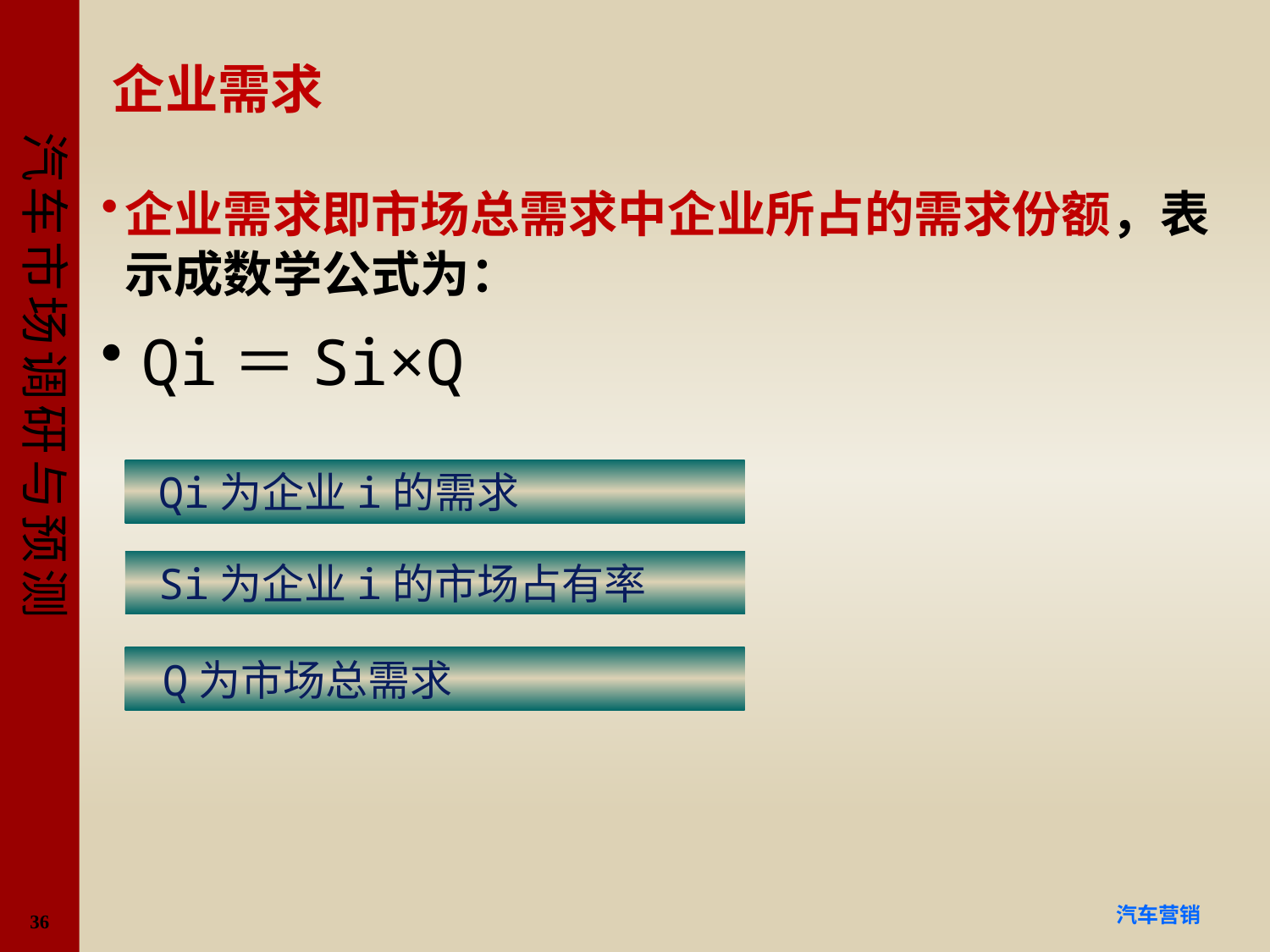

# 企业需求
企业需求即市场总需求中企业所占的需求份额，表示成数学公式为：
 Qi＝Si×Q

 Qi为企业i的需求
 Si为企业i的市场占有率
 Q为市场总需求
36